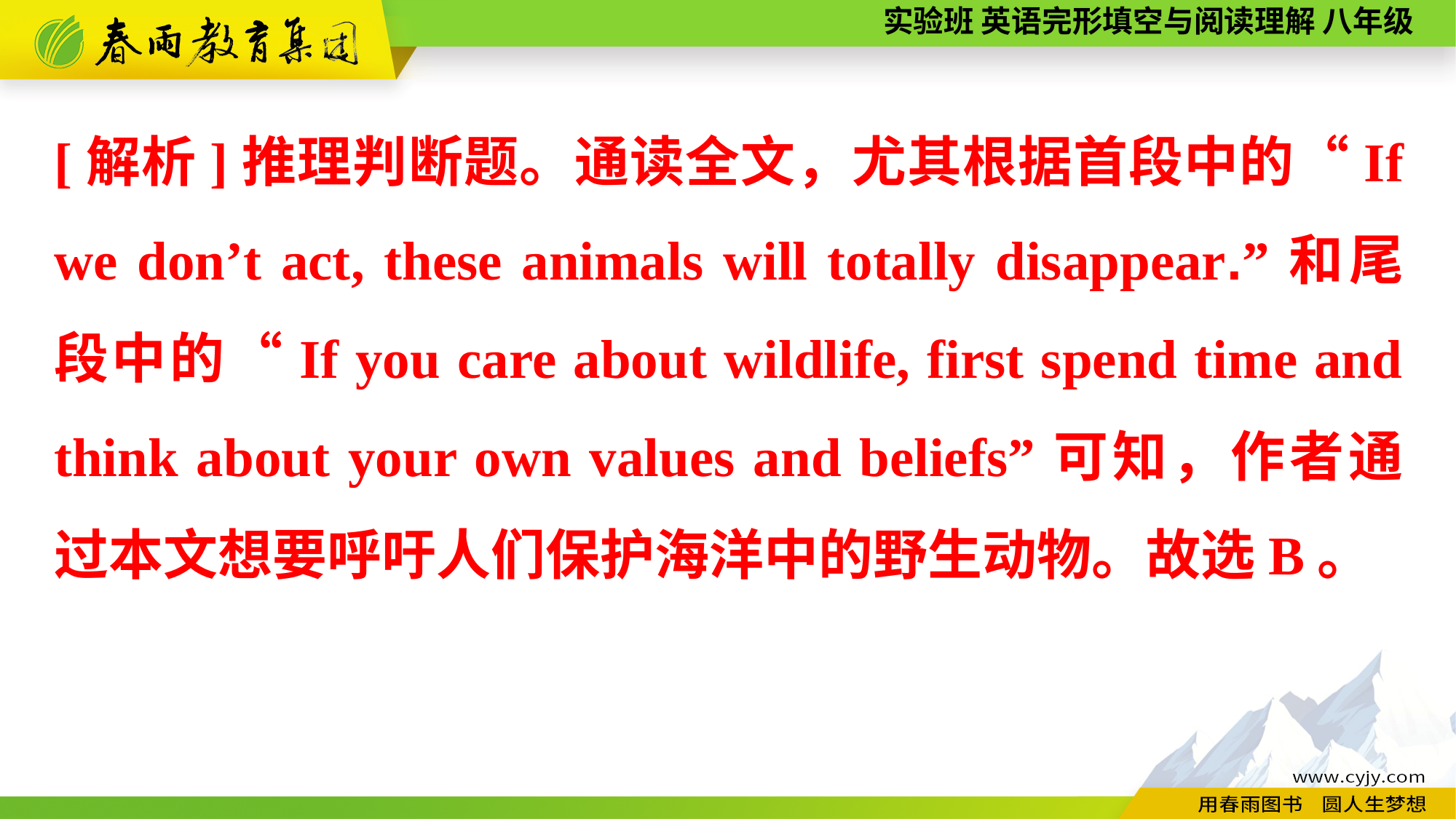

[解析]推理判断题。通读全文，尤其根据首段中的“If we don’t act, these animals will totally disappear.”和尾段中的“If you care about wildlife, first spend time and think about your own values and beliefs”可知，作者通过本文想要呼吁人们保护海洋中的野生动物。故选B。